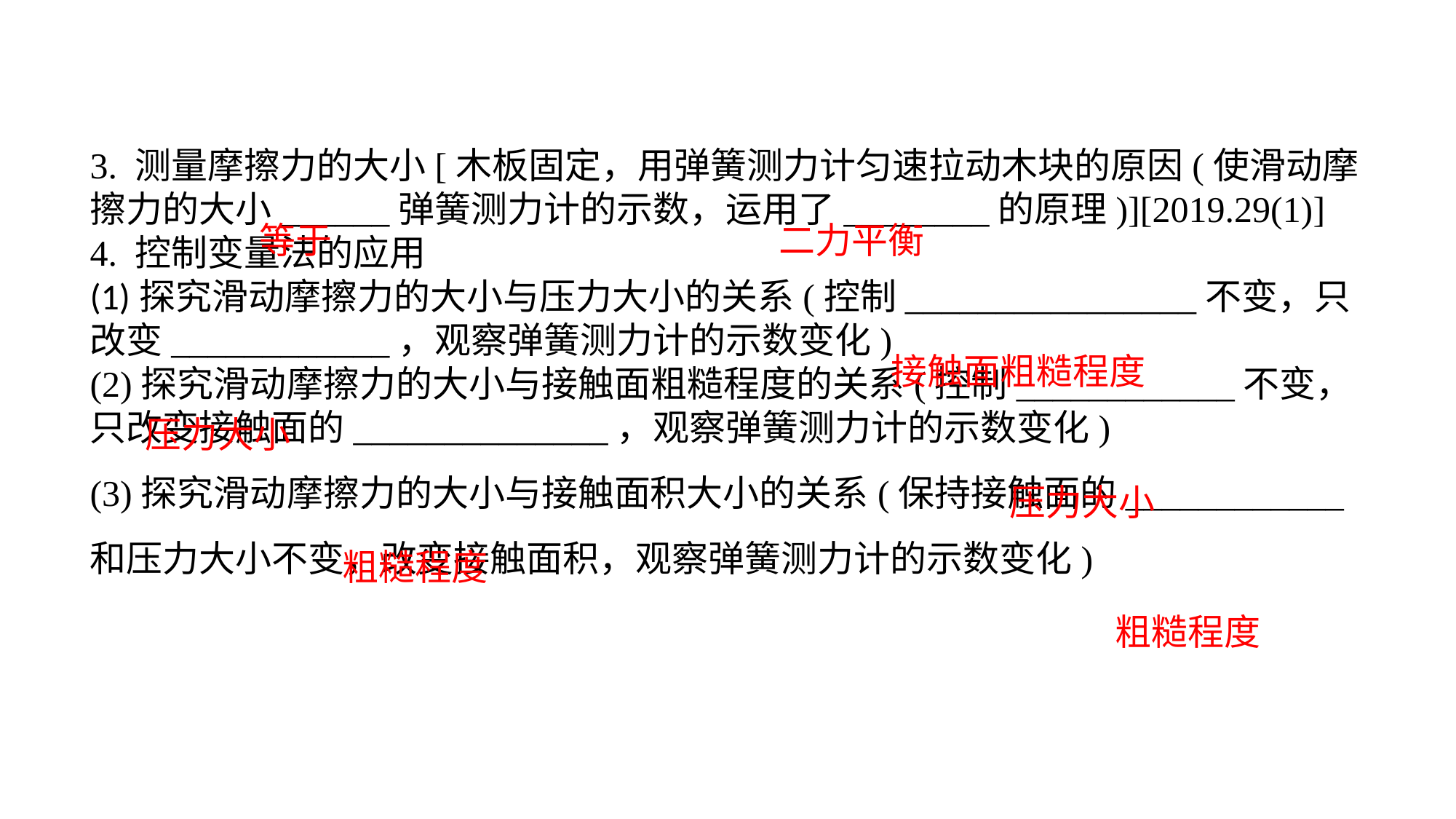

3. 测量摩擦力的大小[木板固定，用弹簧测力计匀速拉动木块的原因(使滑动摩擦力的大小______弹簧测力计的示数，运用了________的原理)][2019.29(1)]4. 控制变量法的应用(1)探究滑动摩擦力的大小与压力大小的关系(控制________________不变，只改变____________，观察弹簧测力计的示数变化)(2)探究滑动摩擦力的大小与接触面粗糙程度的关系(控制____________不变，只改变接触面的______________，观察弹簧测力计的示数变化)(3)探究滑动摩擦力的大小与接触面积大小的关系(保持接触面的____________和压力大小不变，改变接触面积，观察弹簧测力计的示数变化)
等于
二力平衡
接触面粗糙程度
压力大小
压力大小
粗糙程度
粗糙程度